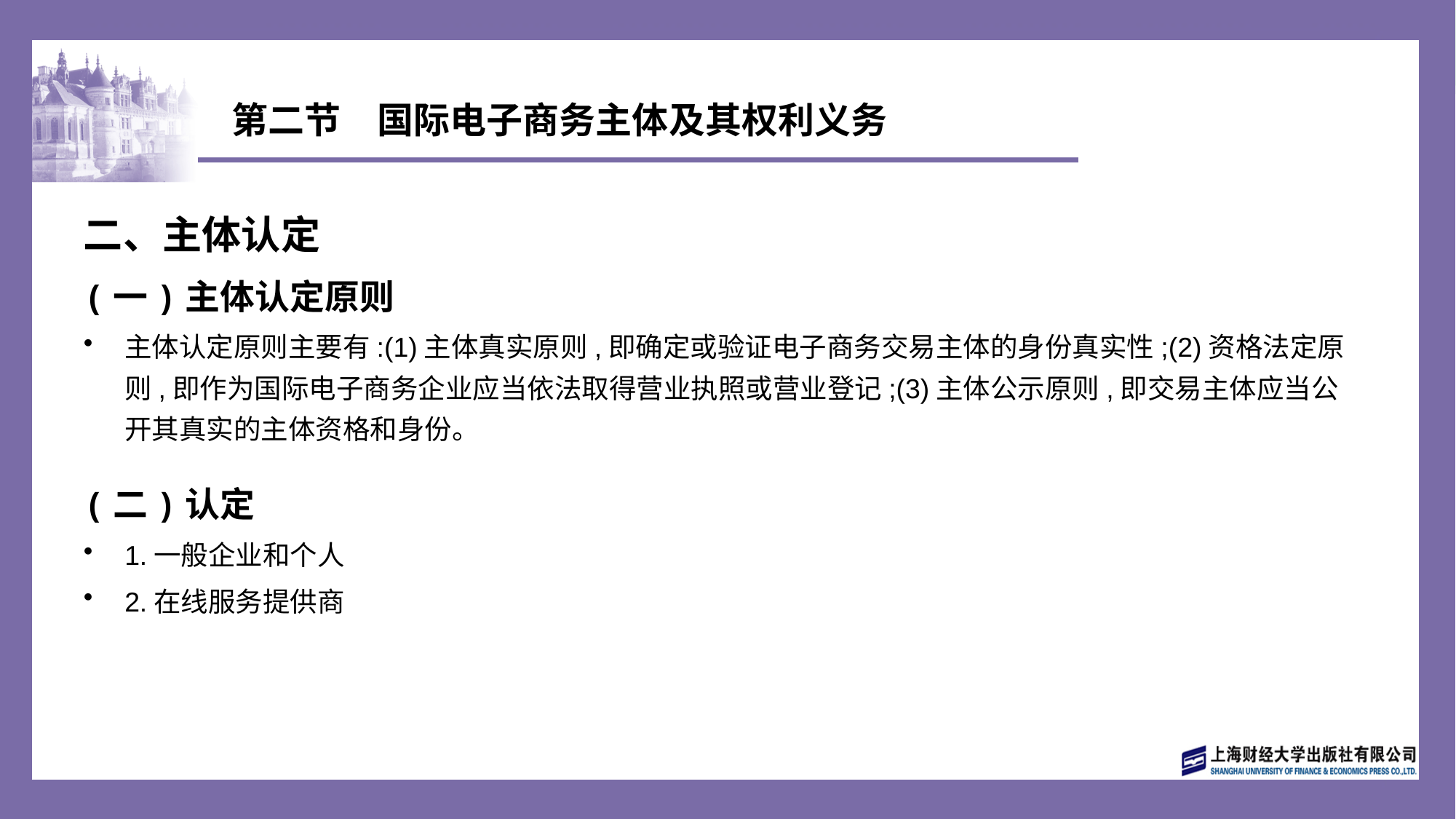

# 第二节　国际电子商务主体及其权利义务
二、主体认定
(一)主体认定原则
主体认定原则主要有:(1)主体真实原则,即确定或验证电子商务交易主体的身份真实性;(2)资格法定原则,即作为国际电子商务企业应当依法取得营业执照或营业登记;(3)主体公示原则,即交易主体应当公开其真实的主体资格和身份。
(二)认定
1.一般企业和个人
2.在线服务提供商